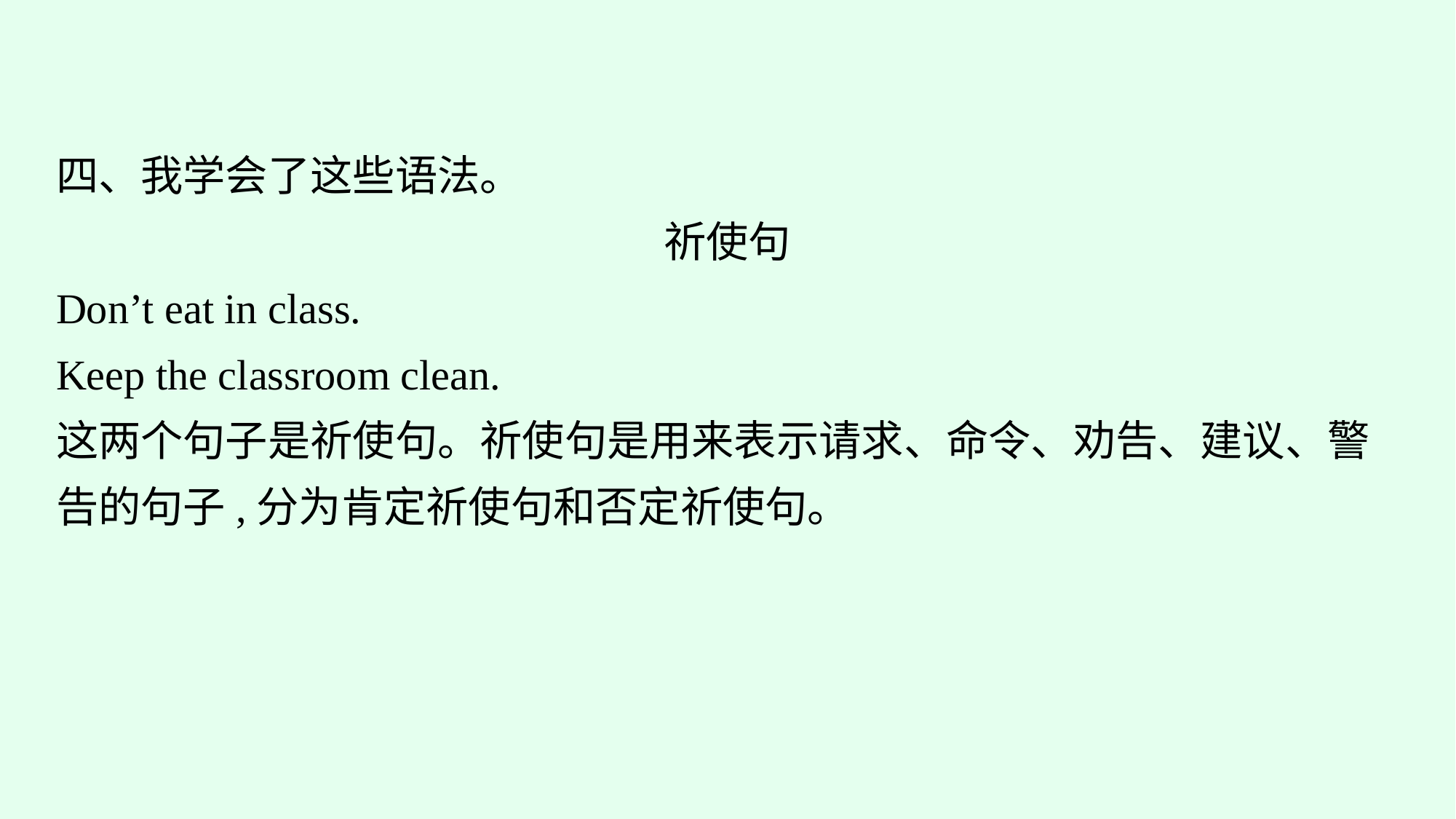

四、我学会了这些语法。
祈使句
Don’t eat in class.
Keep the classroom clean.
这两个句子是祈使句。祈使句是用来表示请求、命令、劝告、建议、警告的句子,分为肯定祈使句和否定祈使句。